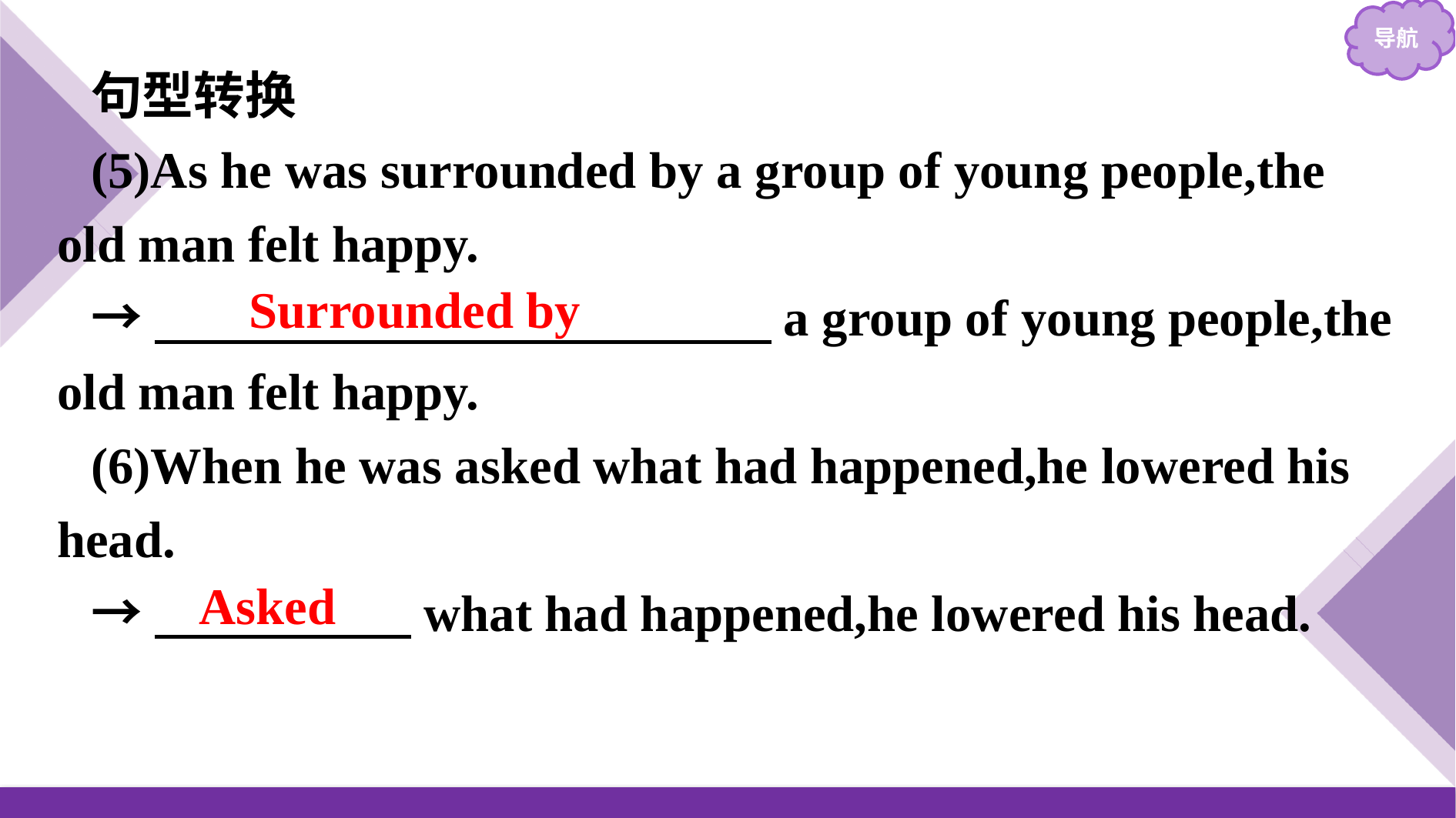

句型转换
(5)As he was surrounded by a group of young people,the old man felt happy.
→　　　　　　　　　　　　a group of young people,the old man felt happy.
(6)When he was asked what had happened,he lowered his head.
→　　　　　what had happened,he lowered his head.
Surrounded by
Asked